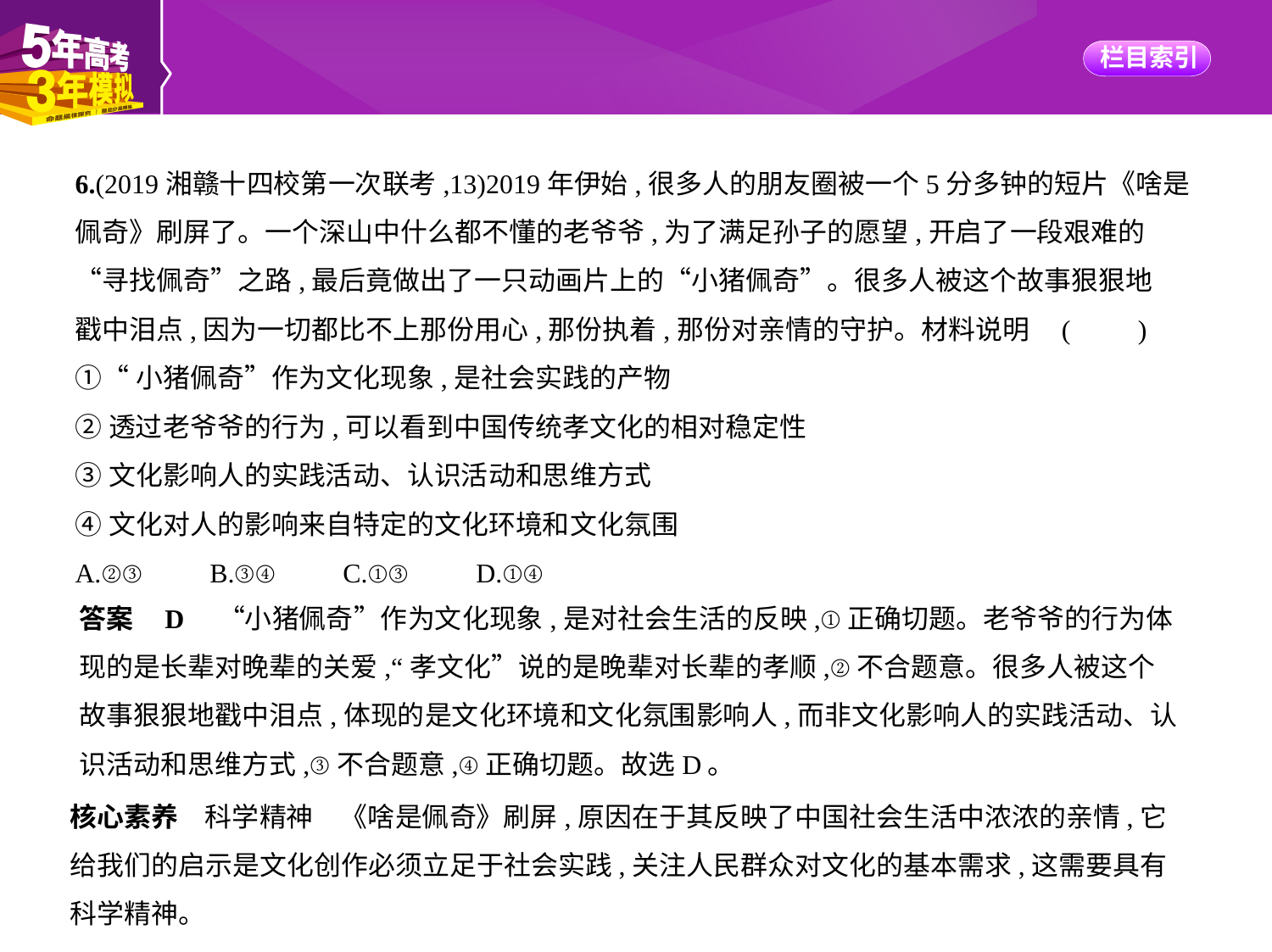

6.(2019湘赣十四校第一次联考,13)2019年伊始,很多人的朋友圈被一个5分多钟的短片《啥是
佩奇》刷屏了。一个深山中什么都不懂的老爷爷,为了满足孙子的愿望,开启了一段艰难的
“寻找佩奇”之路,最后竟做出了一只动画片上的“小猪佩奇”。很多人被这个故事狠狠地
戳中泪点,因为一切都比不上那份用心,那份执着,那份对亲情的守护。材料说明 (　　)
①“小猪佩奇”作为文化现象,是社会实践的产物
②透过老爷爷的行为,可以看到中国传统孝文化的相对稳定性
③文化影响人的实践活动、认识活动和思维方式
④文化对人的影响来自特定的文化环境和文化氛围
A.②③　　B.③④　　C.①③　　D.①④
答案    D　“小猪佩奇”作为文化现象,是对社会生活的反映,①正确切题。老爷爷的行为体
现的是长辈对晚辈的关爱,“孝文化”说的是晚辈对长辈的孝顺,②不合题意。很多人被这个
故事狠狠地戳中泪点,体现的是文化环境和文化氛围影响人,而非文化影响人的实践活动、认
识活动和思维方式,③不合题意,④正确切题。故选D。
核心素养　科学精神　《啥是佩奇》刷屏,原因在于其反映了中国社会生活中浓浓的亲情,它
给我们的启示是文化创作必须立足于社会实践,关注人民群众对文化的基本需求,这需要具有
科学精神。